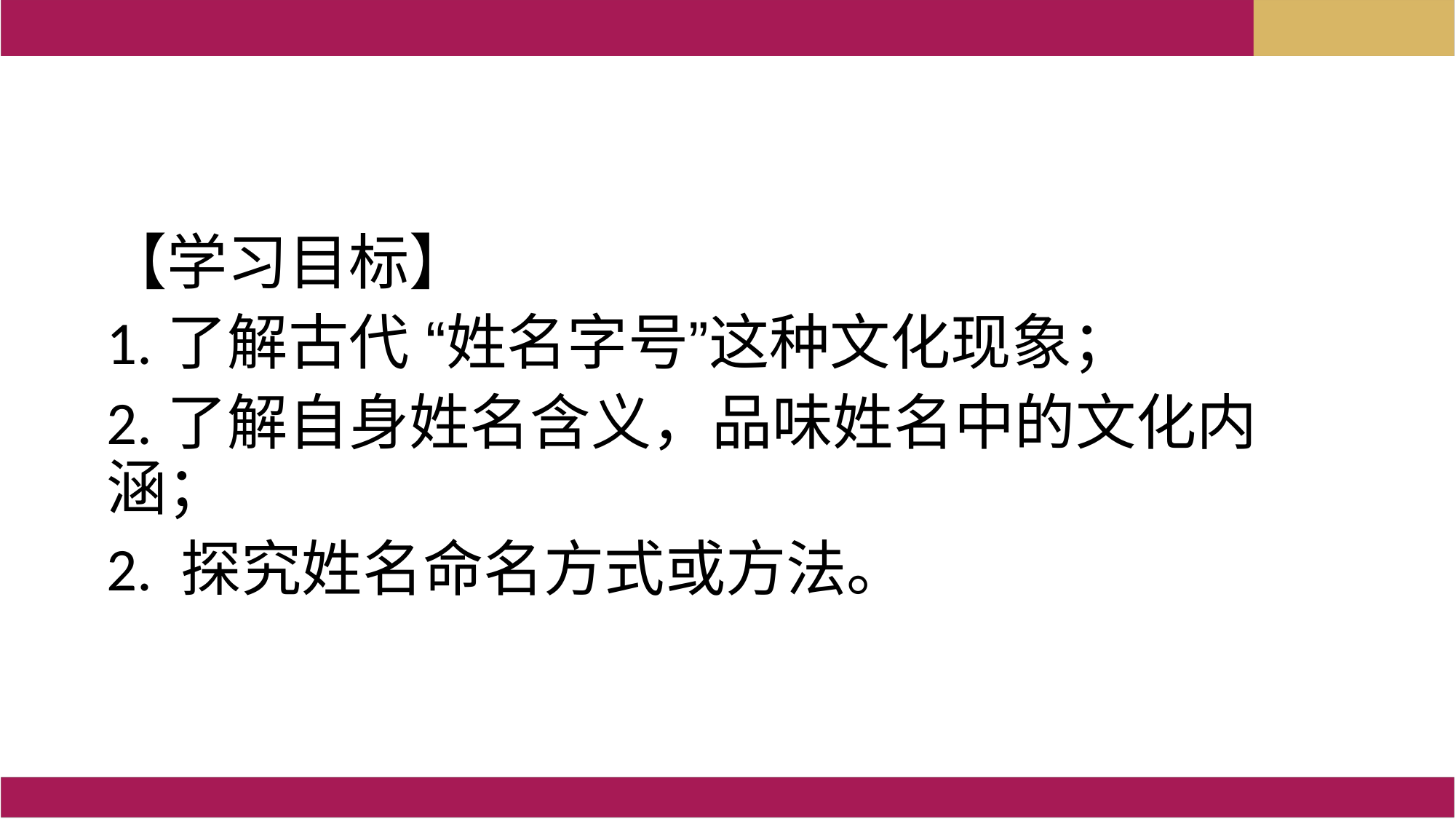

【学习目标】
1.了解古代 “姓名字号”这种文化现象；
2.了解自身姓名含义，品味姓名中的文化内涵；
2. 探究姓名命名方式或方法。